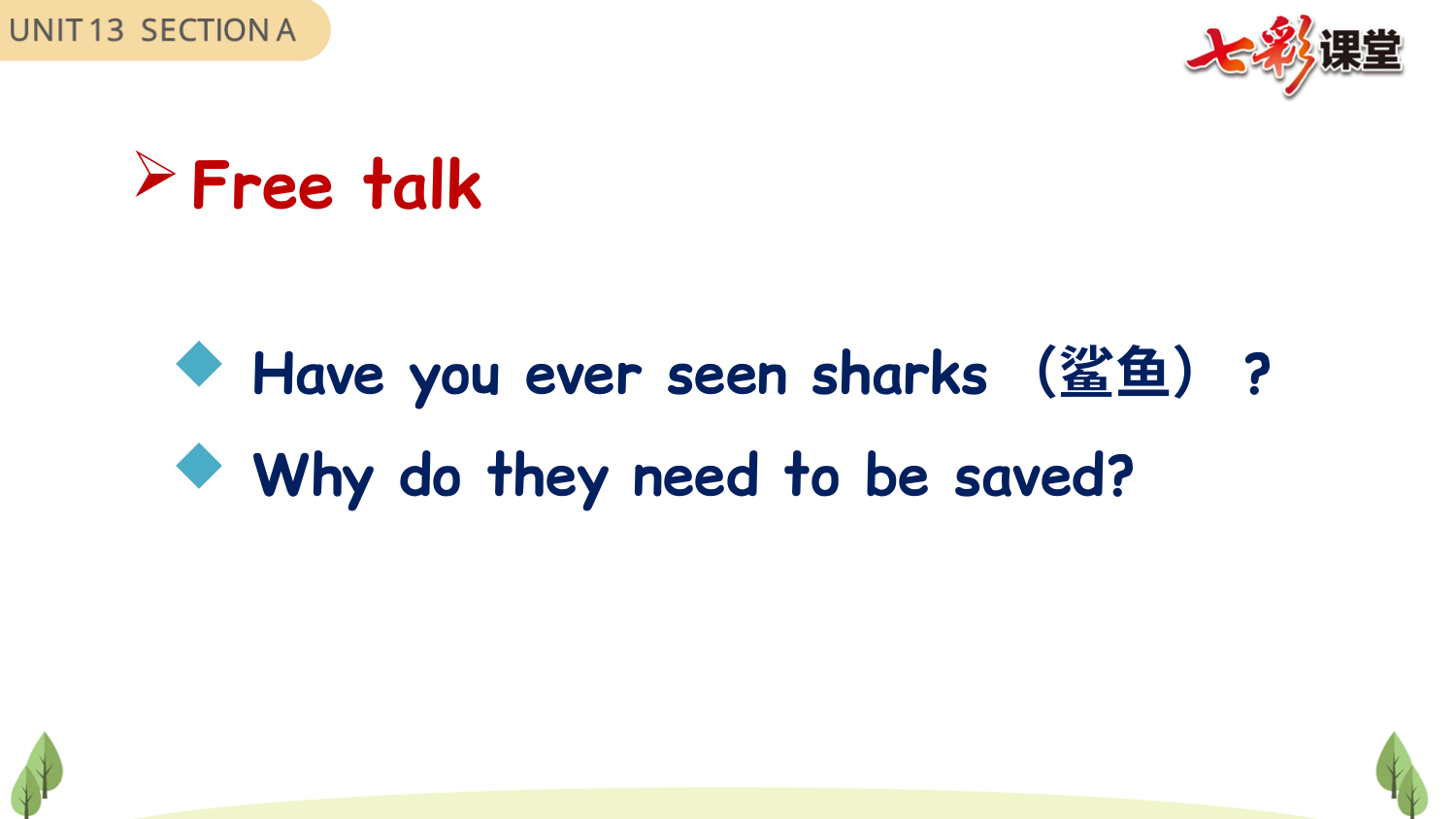

Free talk
 Have you ever seen sharks（鲨鱼）?
 Why do they need to be saved?